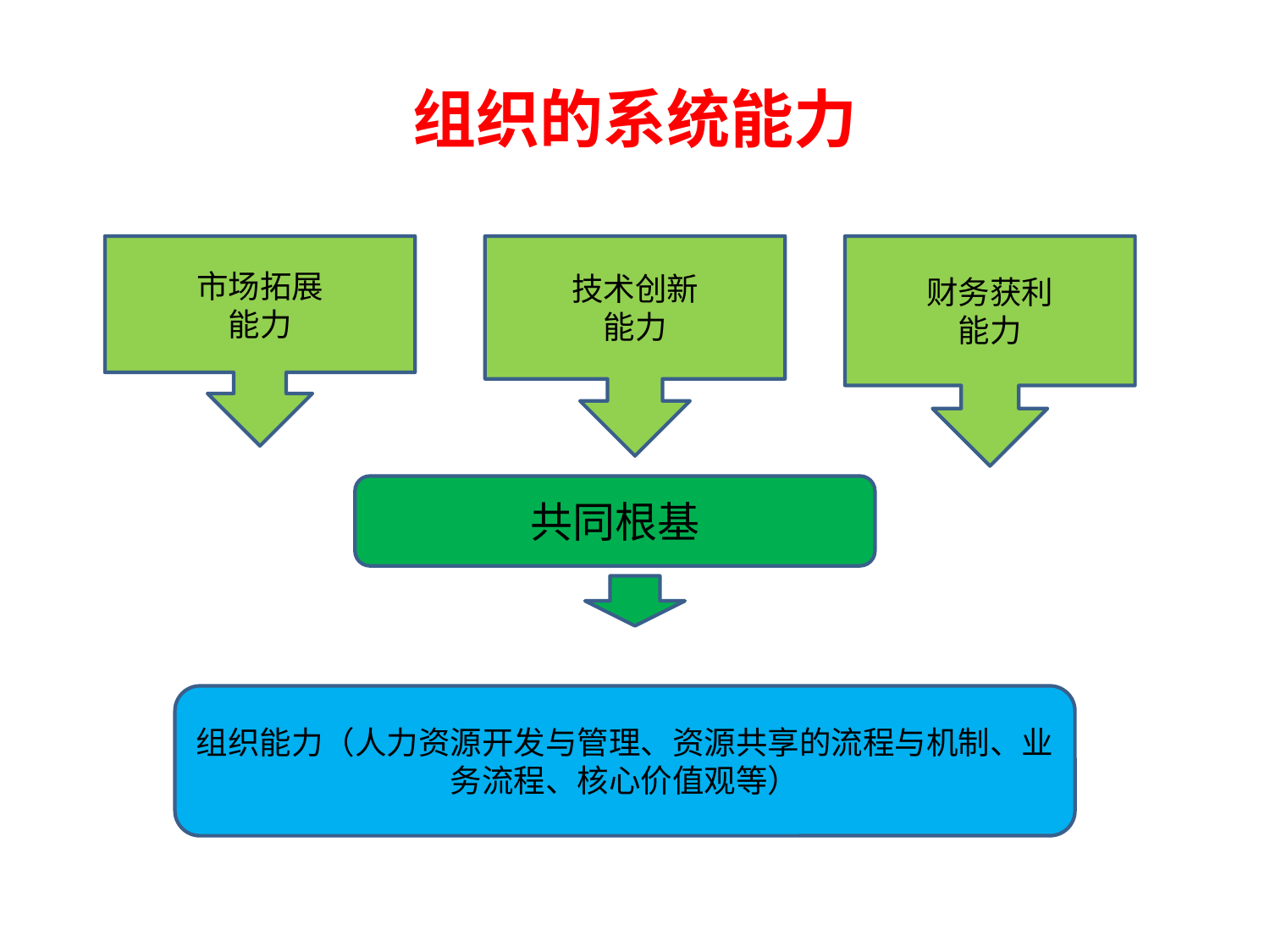

# 组织的系统能力

市场拓展
能力
技术创新
能力
财务获利
能力
共同根基

组织能力（人力资源开发与管理、资源共享的流程与机制、业务流程、核心价值观等）